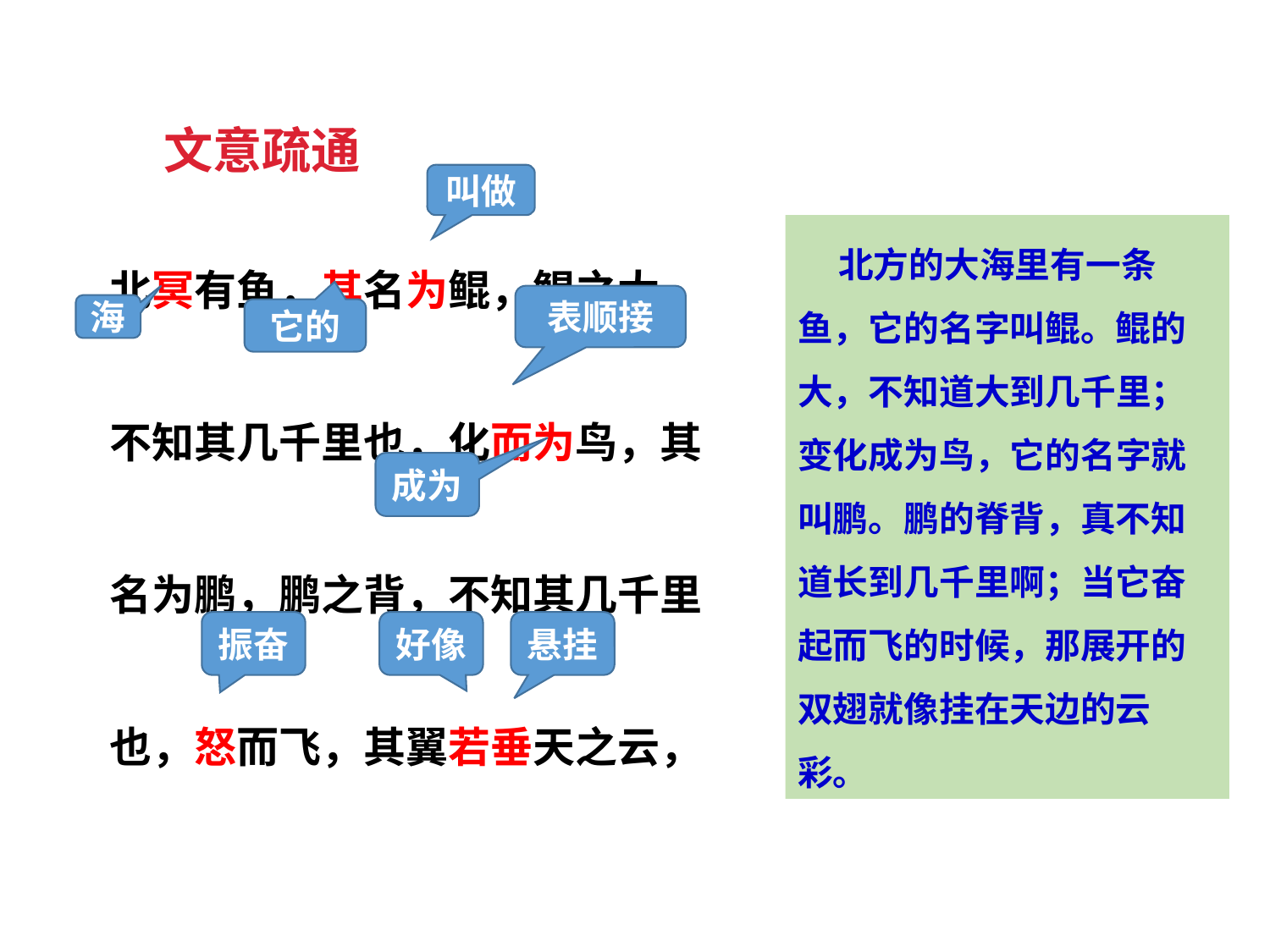

文意疏通
北冥有鱼，其名为鲲，鲲之大，不知其几千里也，化而为鸟，其名为鹏，鹏之背，不知其几千里也，怒而飞，其翼若垂天之云，
叫做
    北方的大海里有一条鱼，它的名字叫鲲。鲲的大，不知道大到几千里；变化成为鸟，它的名字就叫鹏。鹏的脊背，真不知道长到几千里啊；当它奋起而飞的时候，那展开的双翅就像挂在天边的云彩。
表顺接
海
它的
成为
振奋
好像
悬挂